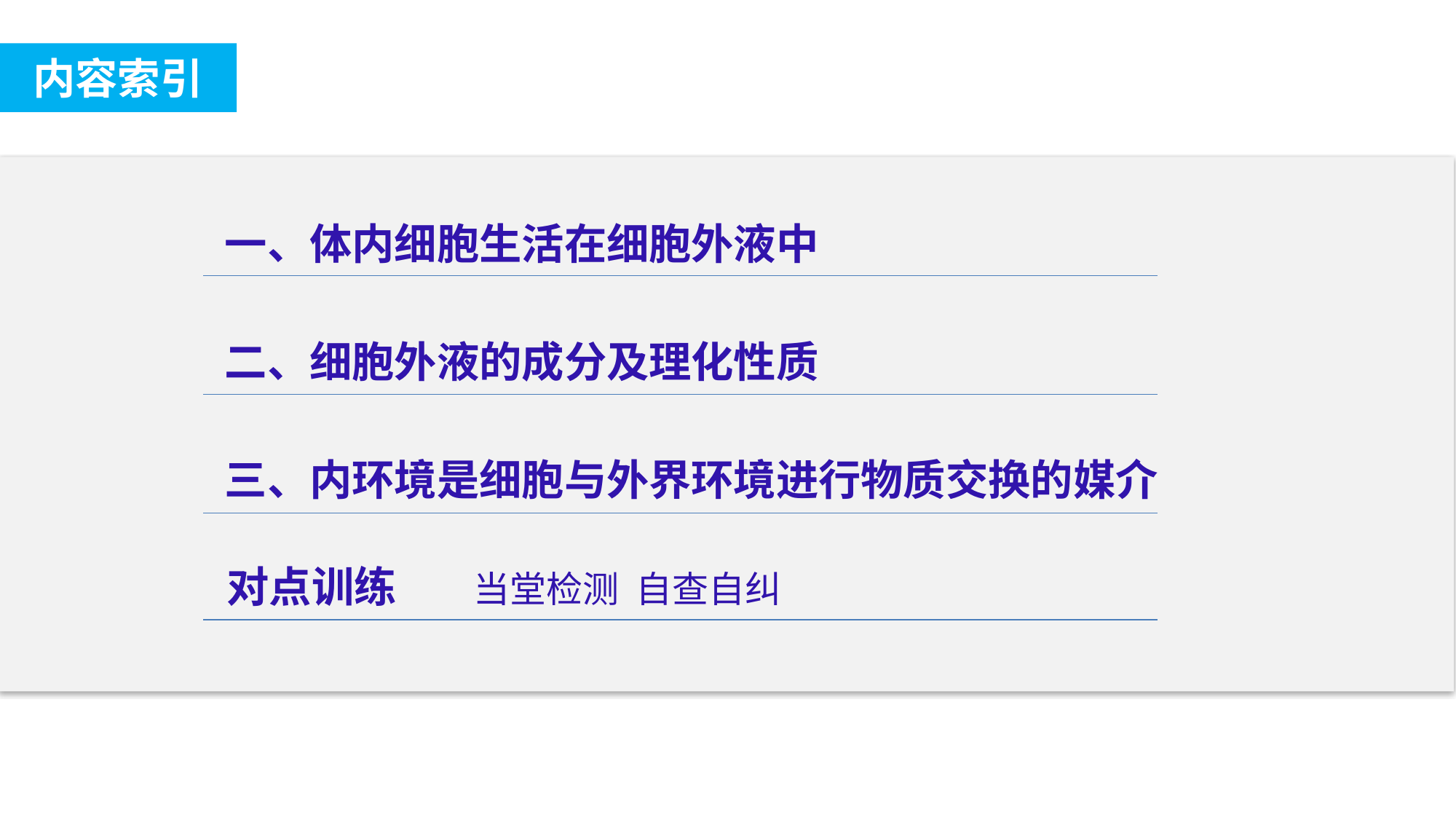

内容索引

一、体内细胞生活在细胞外液中
二、细胞外液的成分及理化性质
三、内环境是细胞与外界环境进行物质交换的媒介
对点训练        当堂检测  自查自纠